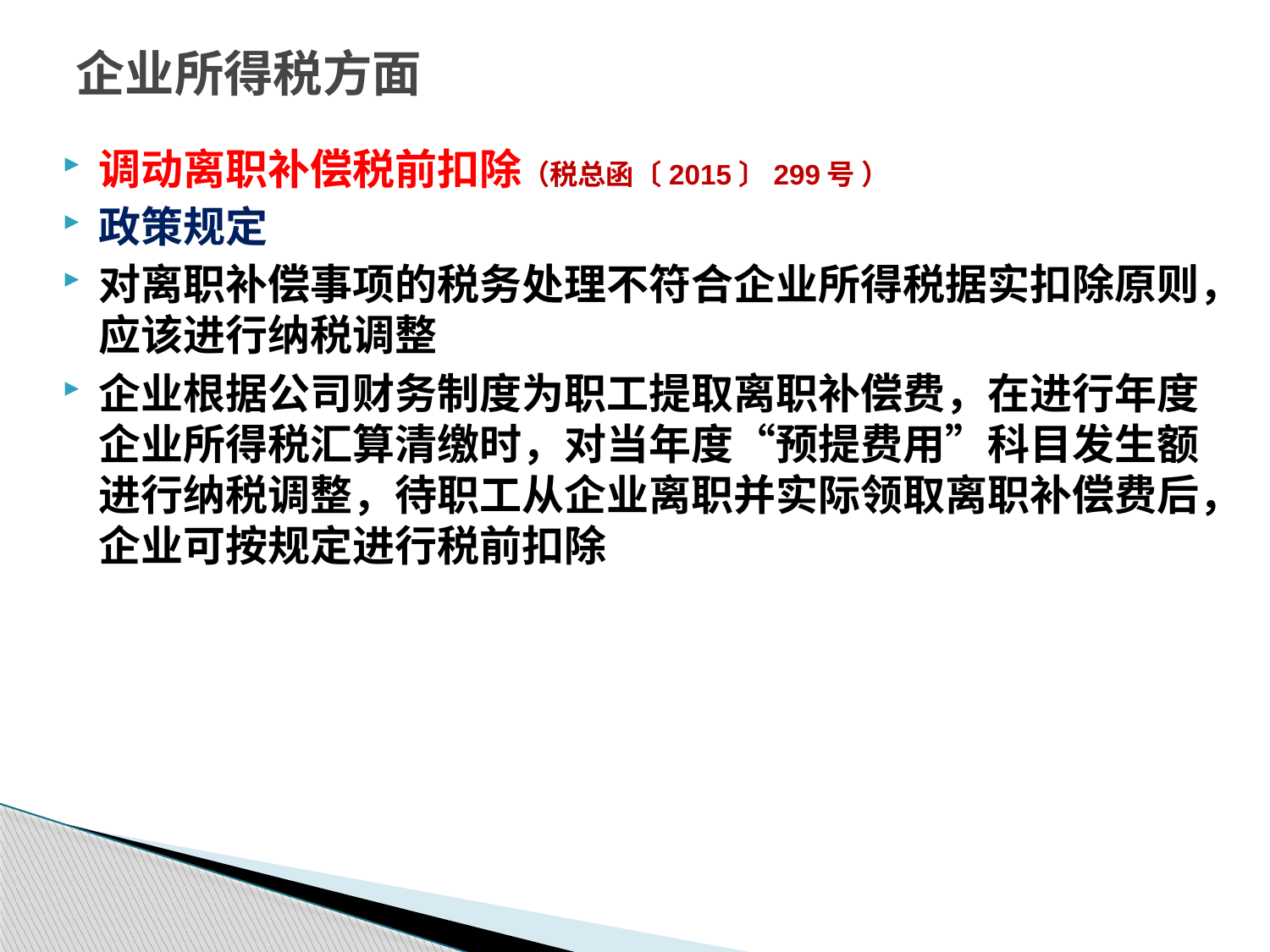

# 企业所得税方面
调动离职补偿税前扣除（税总函〔2015〕299号 ）
政策规定
对离职补偿事项的税务处理不符合企业所得税据实扣除原则，应该进行纳税调整
企业根据公司财务制度为职工提取离职补偿费，在进行年度企业所得税汇算清缴时，对当年度“预提费用”科目发生额进行纳税调整，待职工从企业离职并实际领取离职补偿费后，企业可按规定进行税前扣除